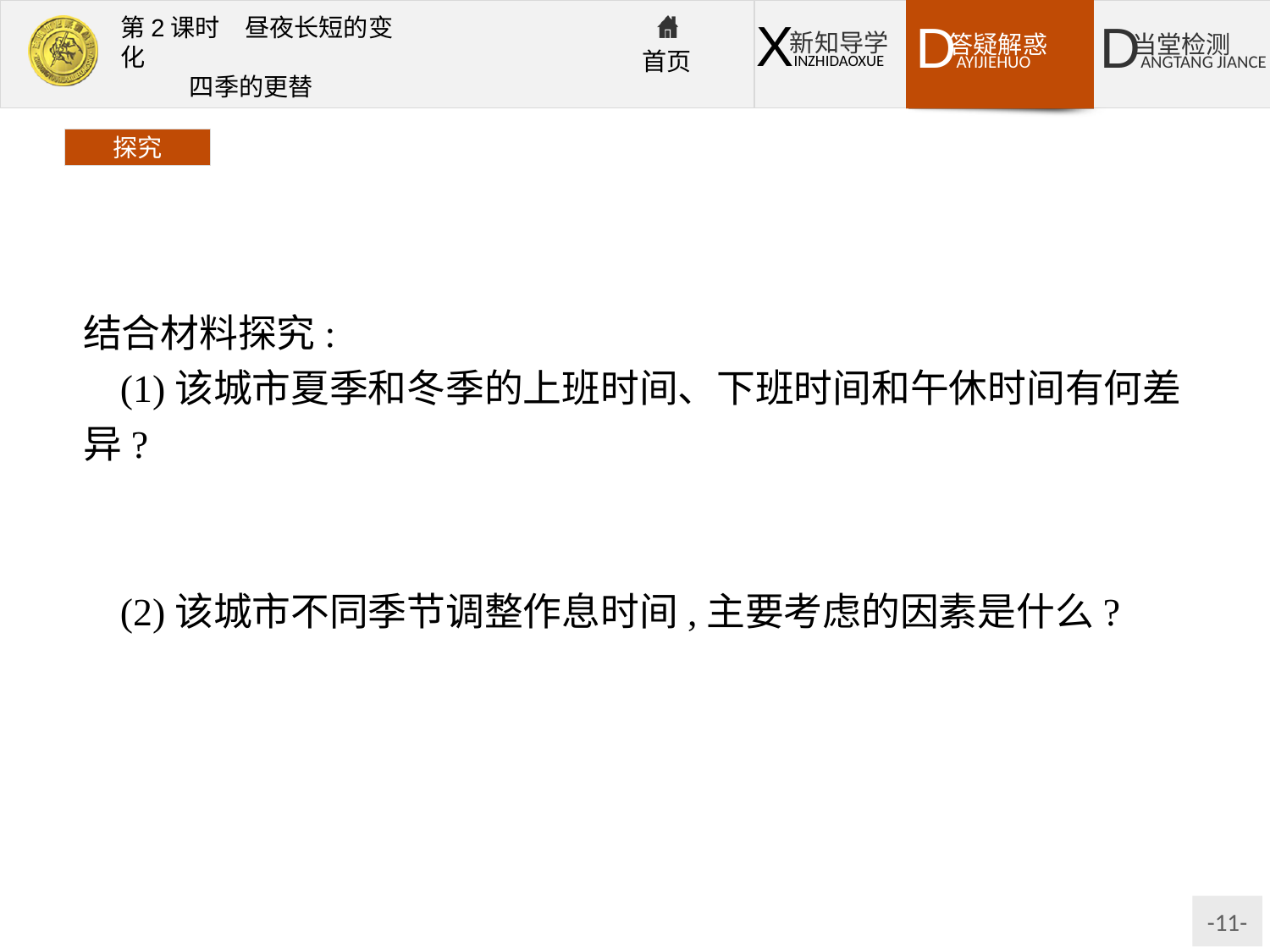

探究
结合材料探究:
(1)该城市夏季和冬季的上班时间、下班时间和午休时间有何差异?
提示:该城市上班时间夏季早于冬季,午休时间夏季长于冬季,下班时间夏季晚于冬季。
(2)该城市不同季节调整作息时间,主要考虑的因素是什么?
提示:昼夜长短的季节变化。